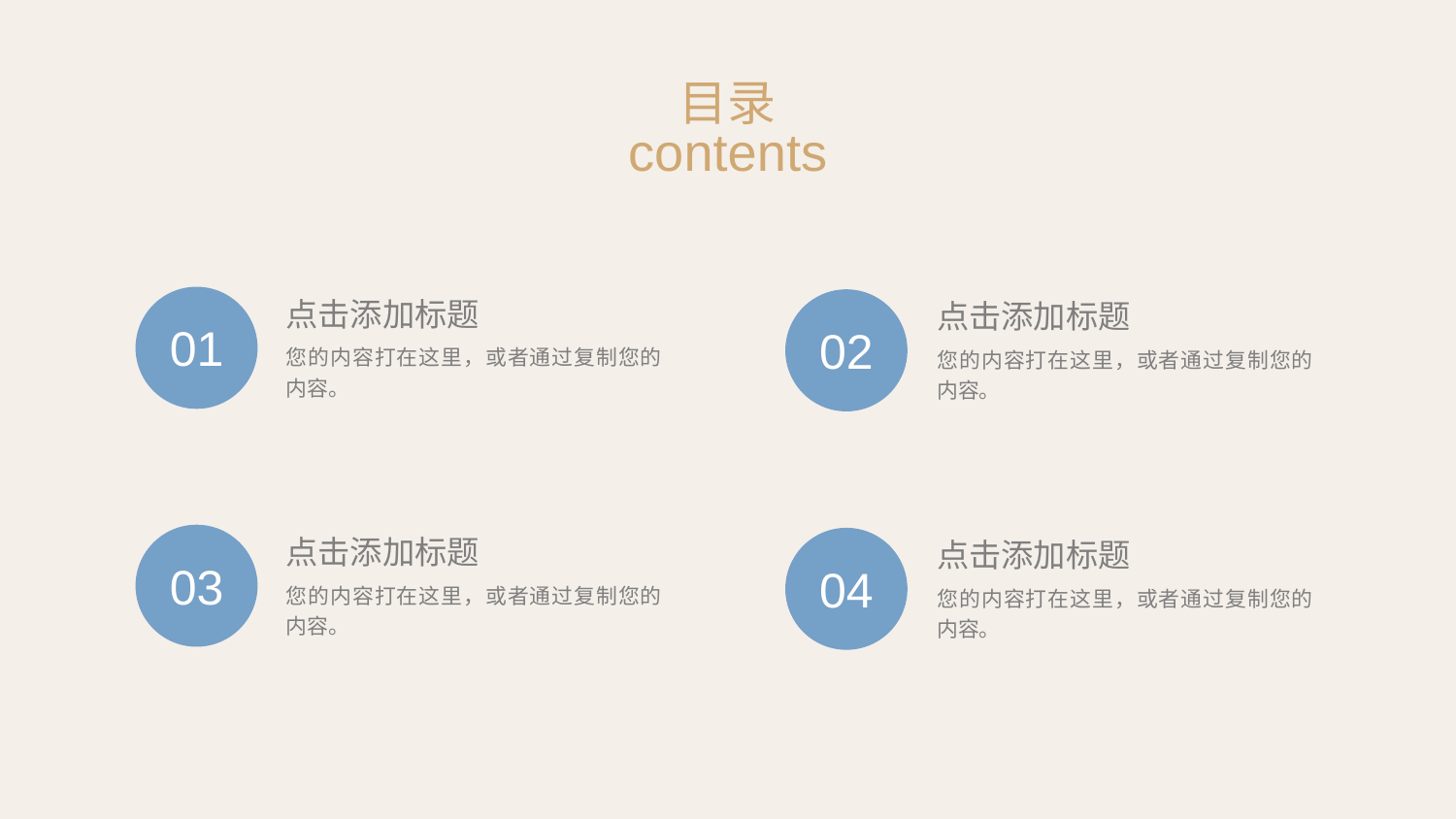

目录
contents

点击添加标题

点击添加标题
01
02
您的内容打在这里，或者通过复制您的内容。
您的内容打在这里，或者通过复制您的内容。

点击添加标题

点击添加标题
03
04
您的内容打在这里，或者通过复制您的内容。
您的内容打在这里，或者通过复制您的内容。